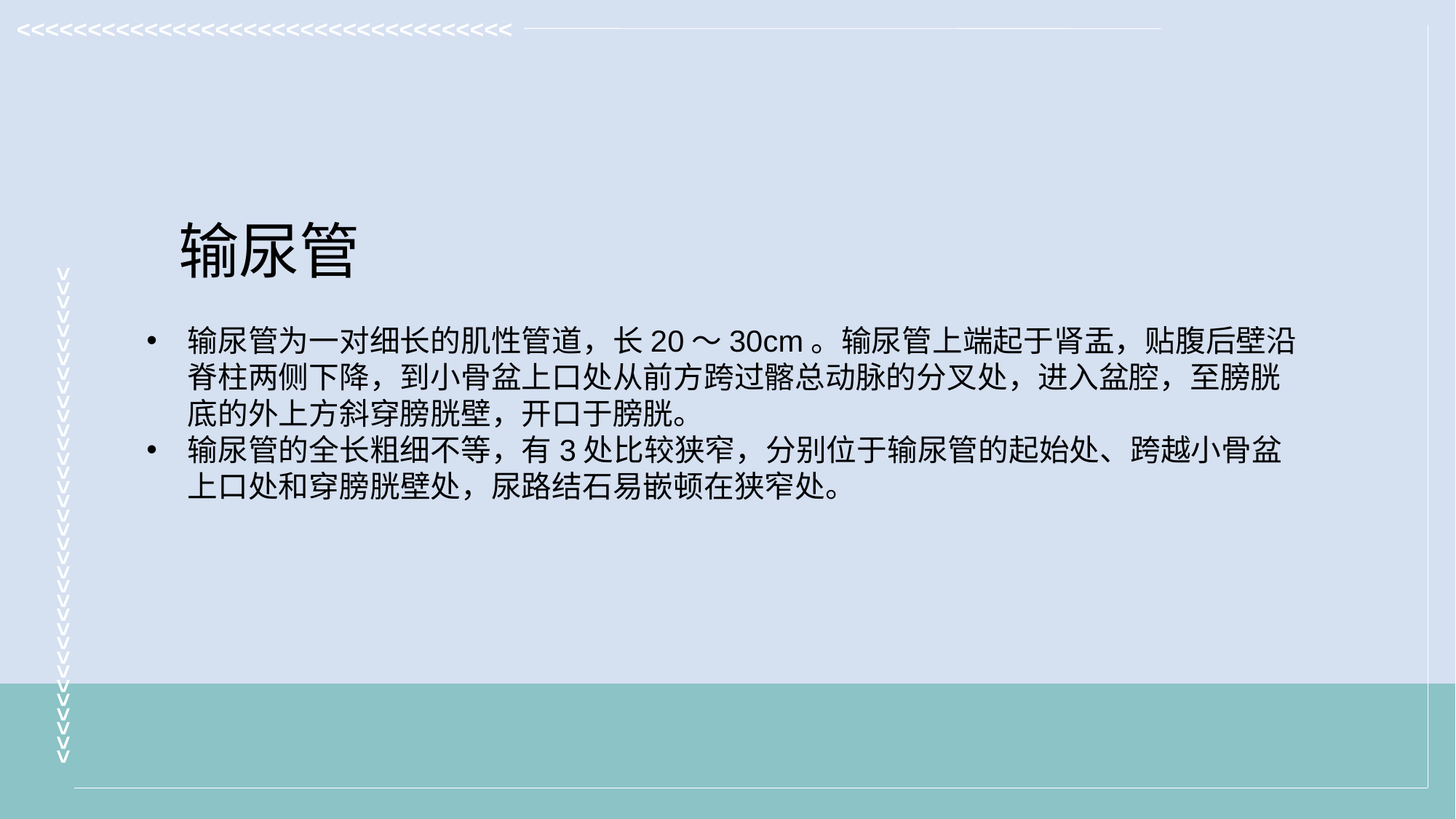

输尿管

输尿管为一对细长的肌性管道，长20～30cm。输尿管上端起于肾盂，贴腹后壁沿脊柱两侧下降，到小骨盆上口处从前方跨过髂总动脉的分叉处，进入盆腔，至膀胱底的外上方斜穿膀胱壁，开口于膀胱。
输尿管的全长粗细不等，有3处比较狭窄，分别位于输尿管的起始处、跨越小骨盆上口处和穿膀胱壁处，尿路结石易嵌顿在狭窄处。